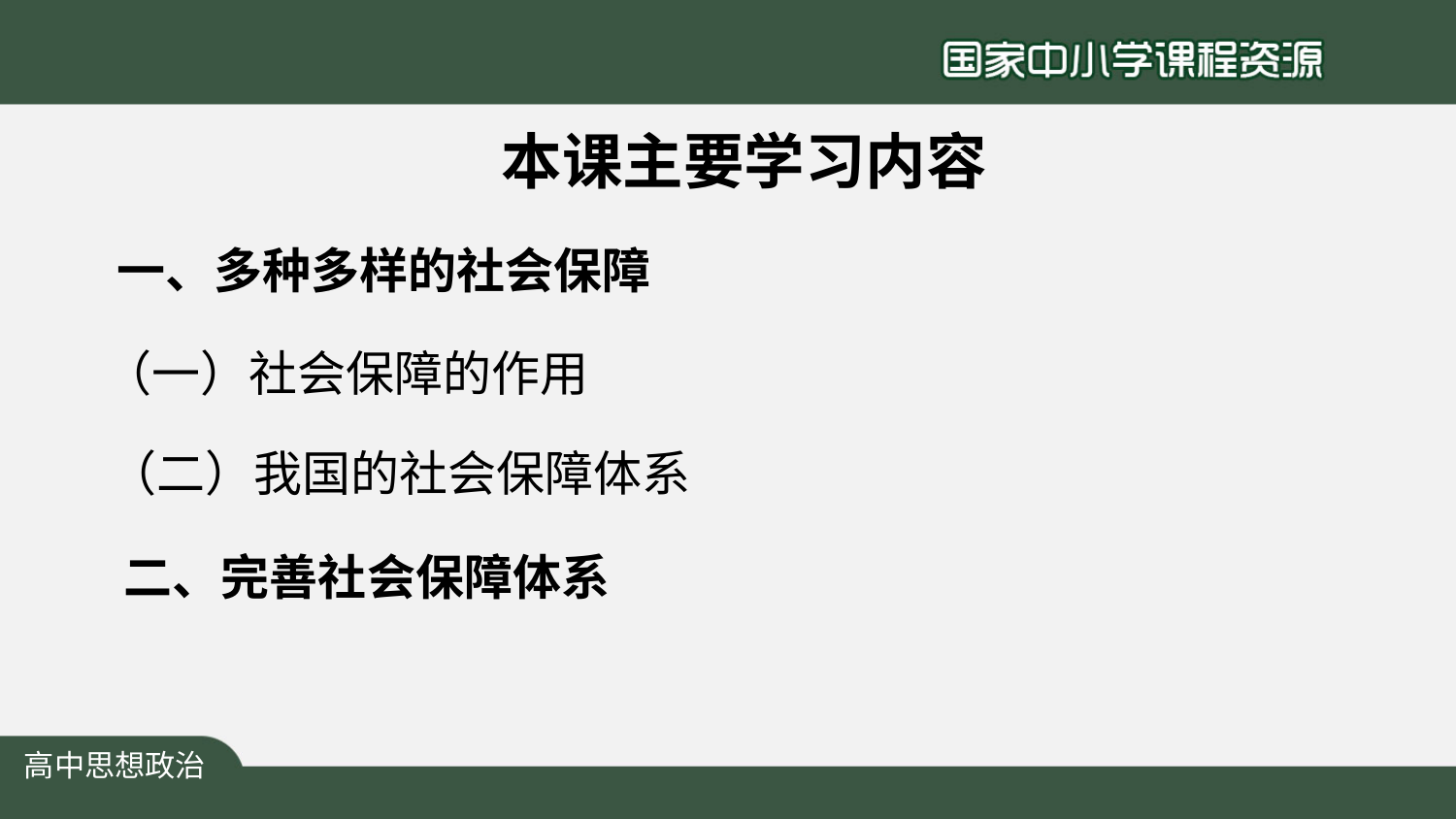

本课主要学习内容
一、多种多样的社会保障
（一）社会保障的作用
（二）我国的社会保障体系
二、完善社会保障体系